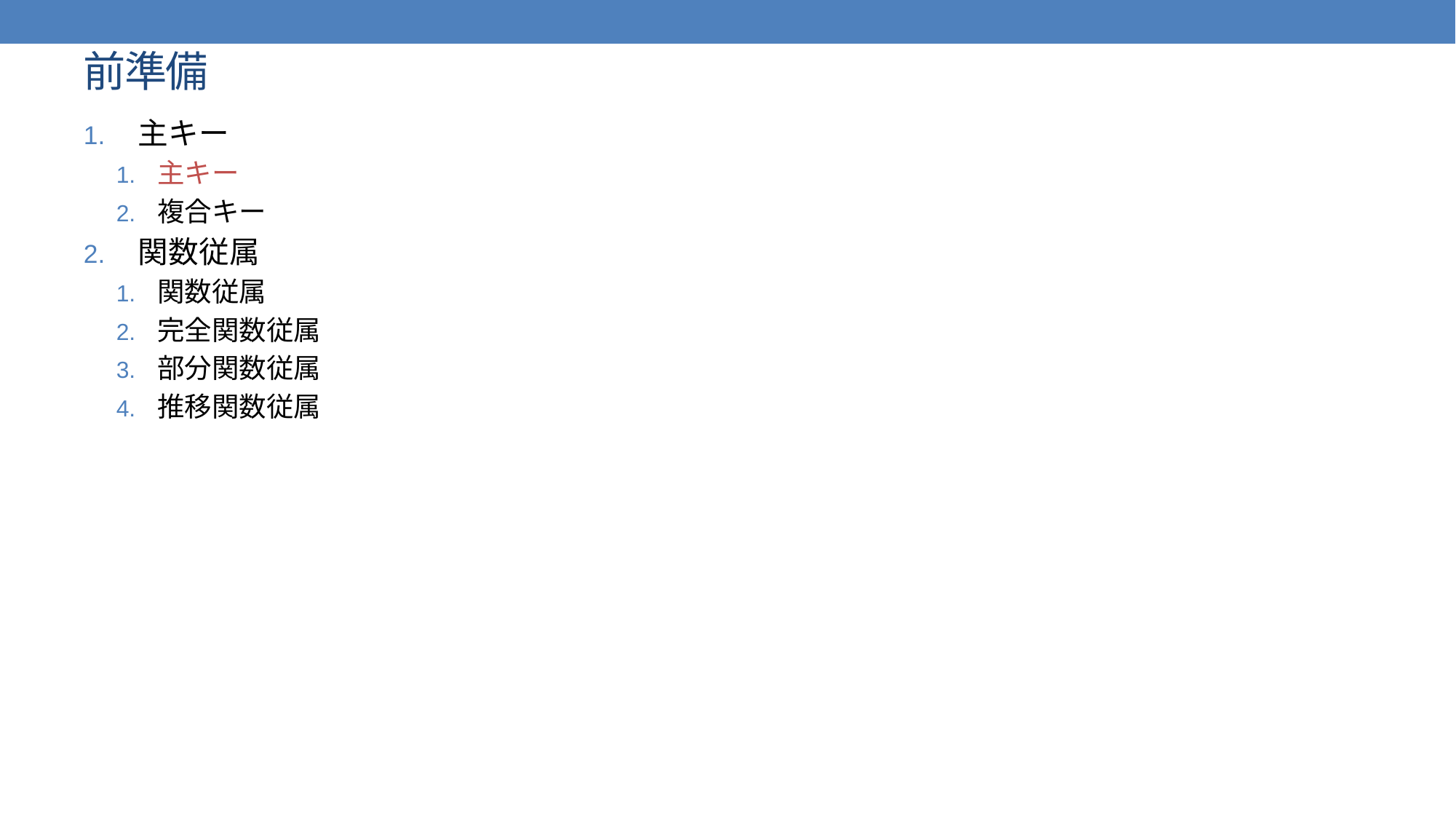

# 前準備
主キー
主キー
複合キー
関数従属
関数従属
完全関数従属
部分関数従属
推移関数従属